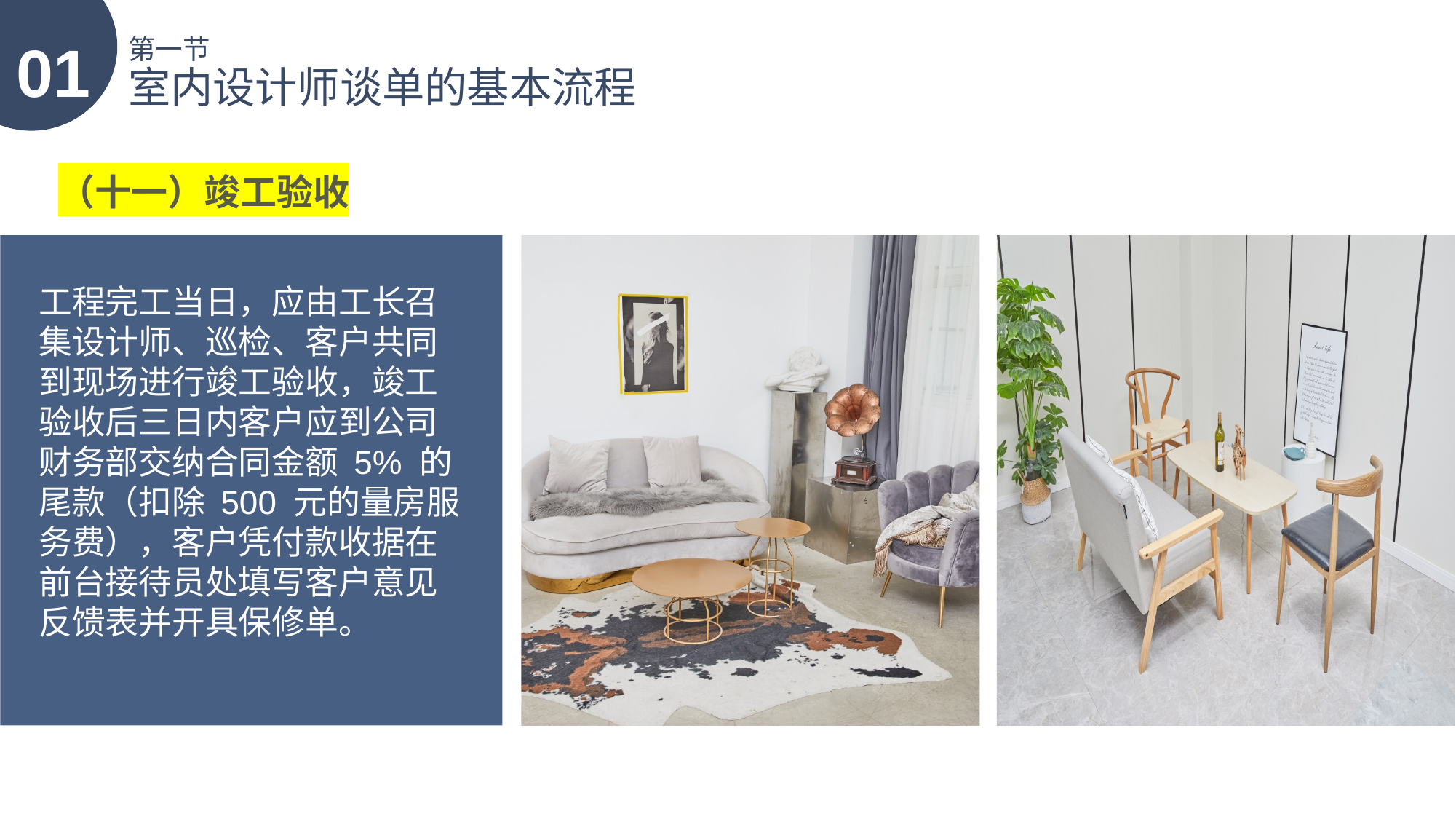

01
第一节
室内设计师谈单的基本流程
（十一）竣工验收

工程完工当日，应由工长召集设计师、巡检、客户共同到现场进行竣工验收，竣工验收后三日内客户应到公司财务部交纳合同金额 5% 的尾款（扣除 500 元的量房服务费），客户凭付款收据在前台接待员处填写客户意见反馈表并开具保修单。